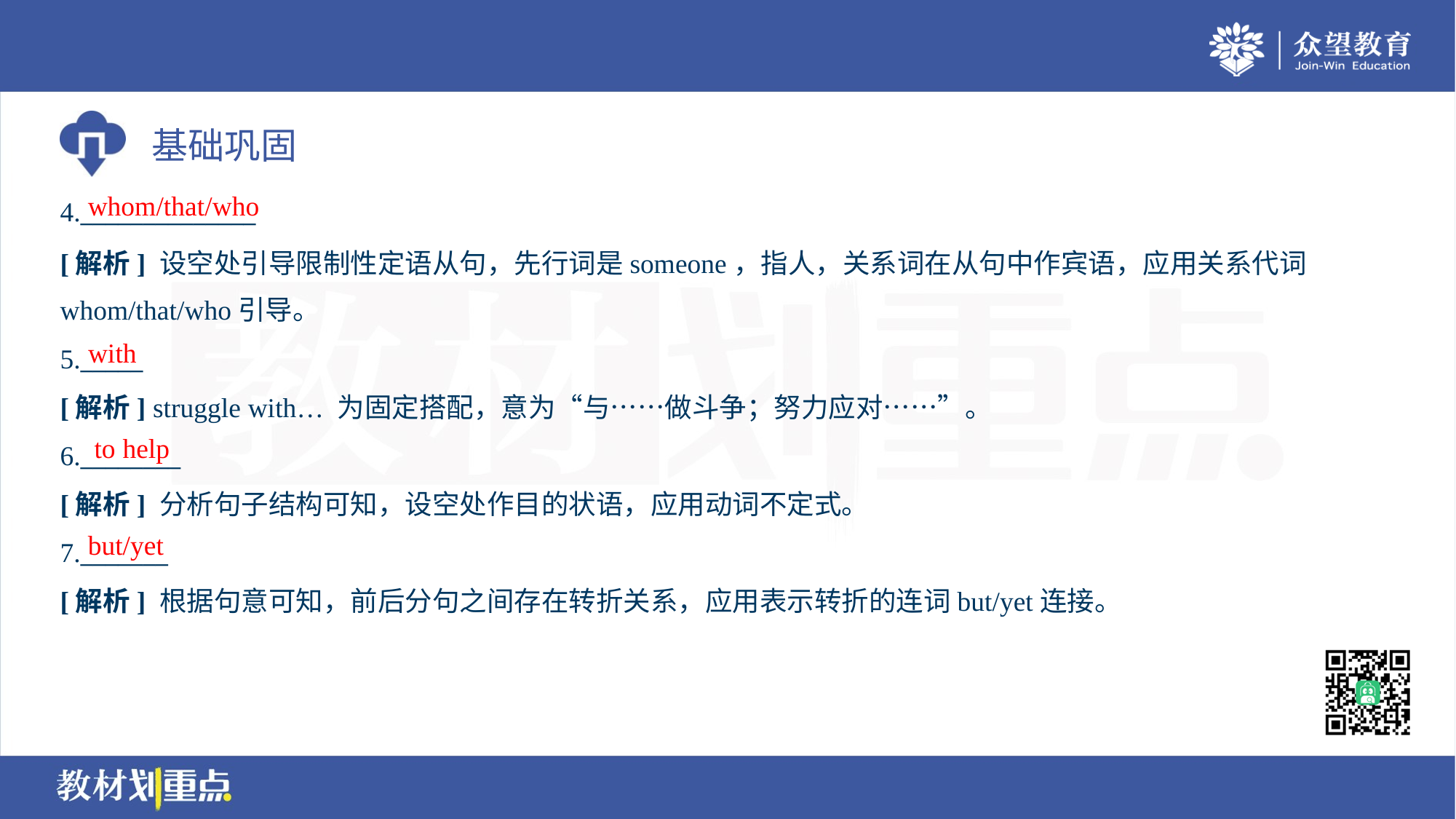

whom/that/who
4.______________
[解析] 设空处引导限制性定语从句，先行词是someone，指人，关系词在从句中作宾语，应用关系代词
whom/that/who引导。
with
5._____
[解析] struggle with… 为固定搭配，意为“与……做斗争；努力应对……”。
to help
6.________
[解析] 分析句子结构可知，设空处作目的状语，应用动词不定式。
but/yet
7._______
[解析] 根据句意可知，前后分句之间存在转折关系，应用表示转折的连词but/yet连接。